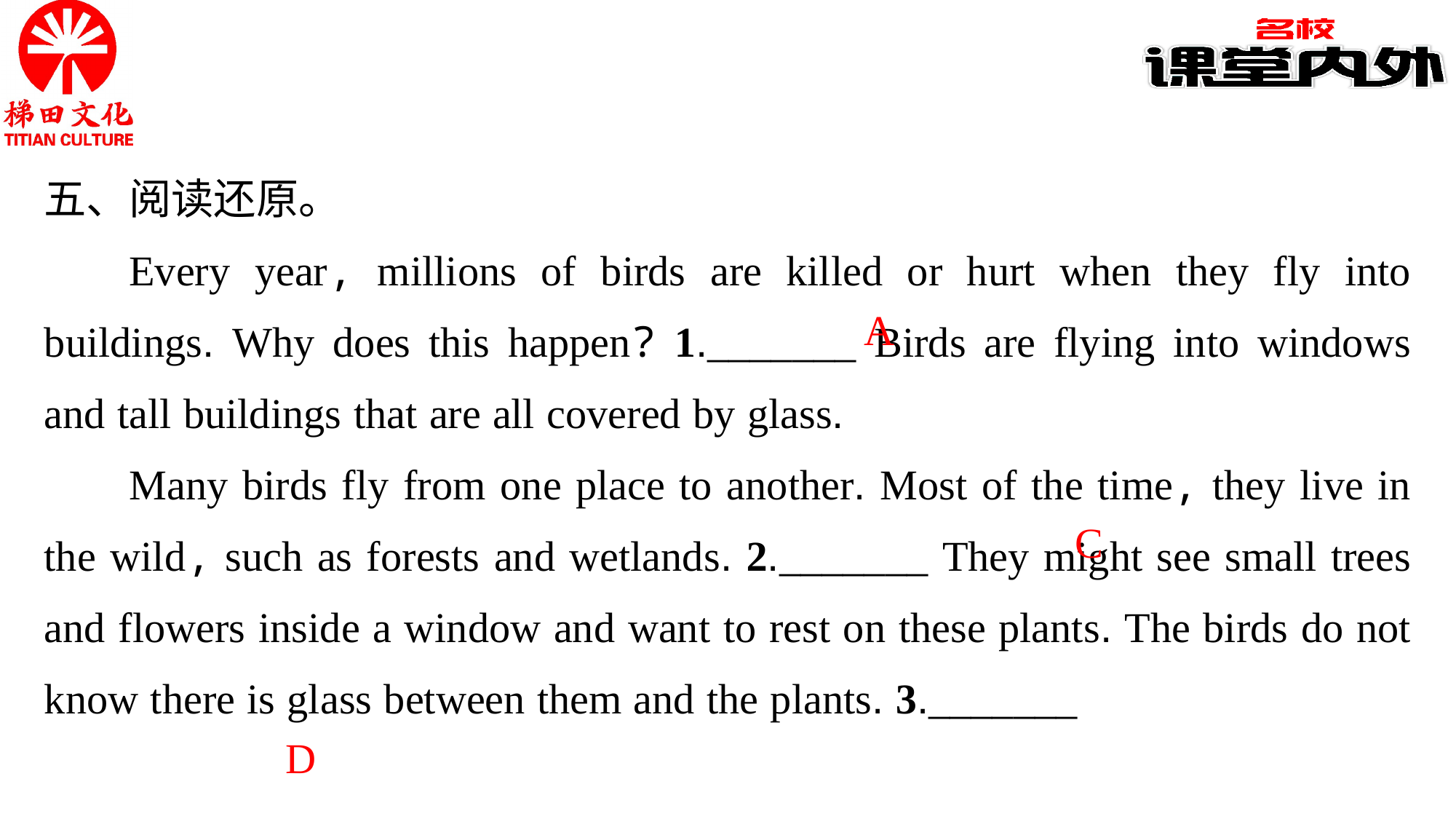

五、阅读还原。
Every year, millions of birds are killed or hurt when they fly into buildings. Why does this happen? 1._______ Birds are flying into windows and tall buildings that are all covered by glass.
Many birds fly from one place to another. Most of the time, they live in the wild, such as forests and wetlands. 2._______ They might see small trees and flowers inside a window and want to rest on these plants. The birds do not know there is glass between them and the plants. 3._______
A
C
D